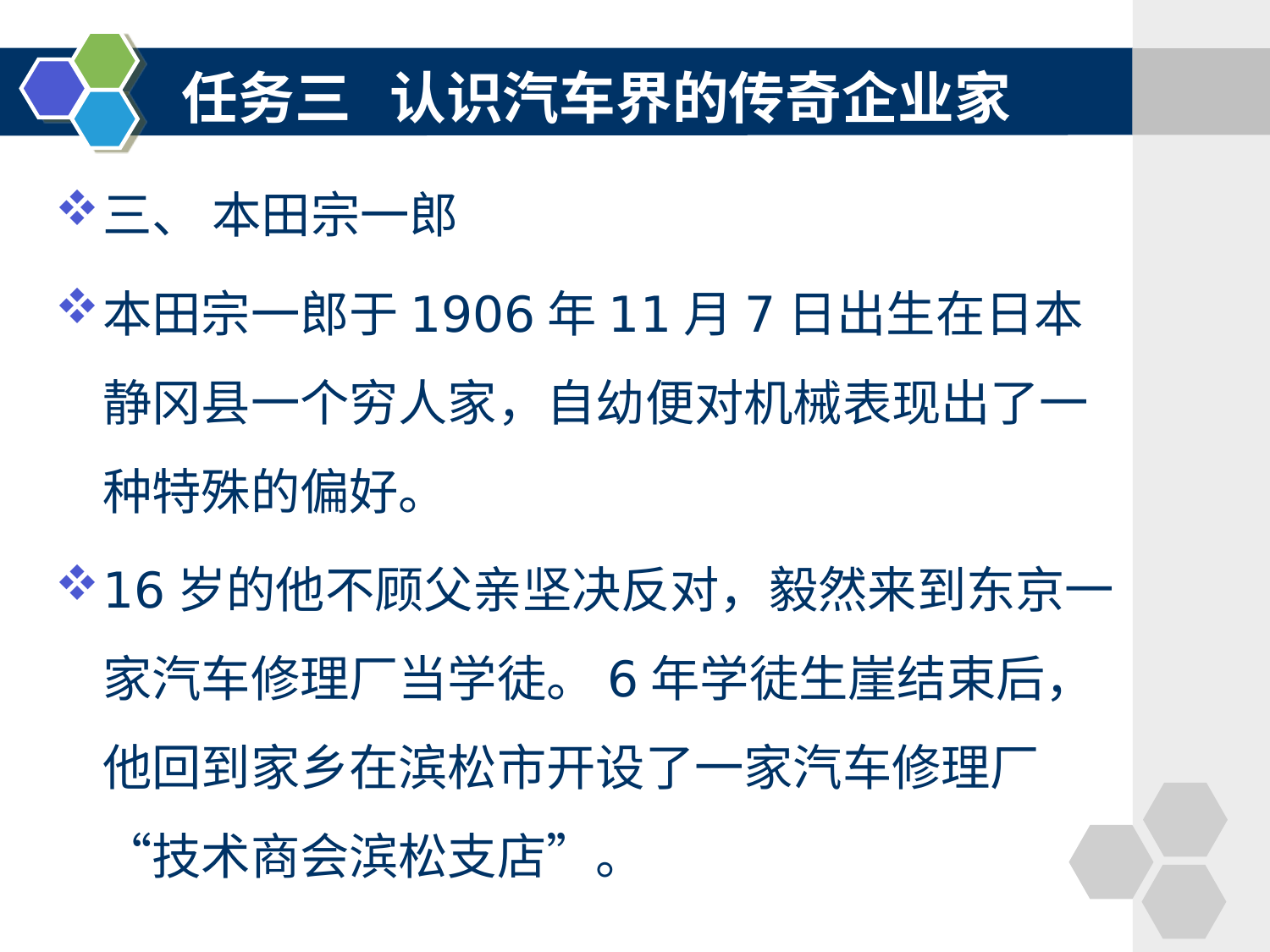

#
任务三   认识汽车界的传奇企业家
三、 本田宗一郎
本田宗一郎于1906年11月7日出生在日本静冈县一个穷人家，自幼便对机械表现出了一种特殊的偏好。
16岁的他不顾父亲坚决反对，毅然来到东京一家汽车修理厂当学徒。6年学徒生崖结束后，他回到家乡在滨松市开设了一家汽车修理厂“技术商会滨松支店”。